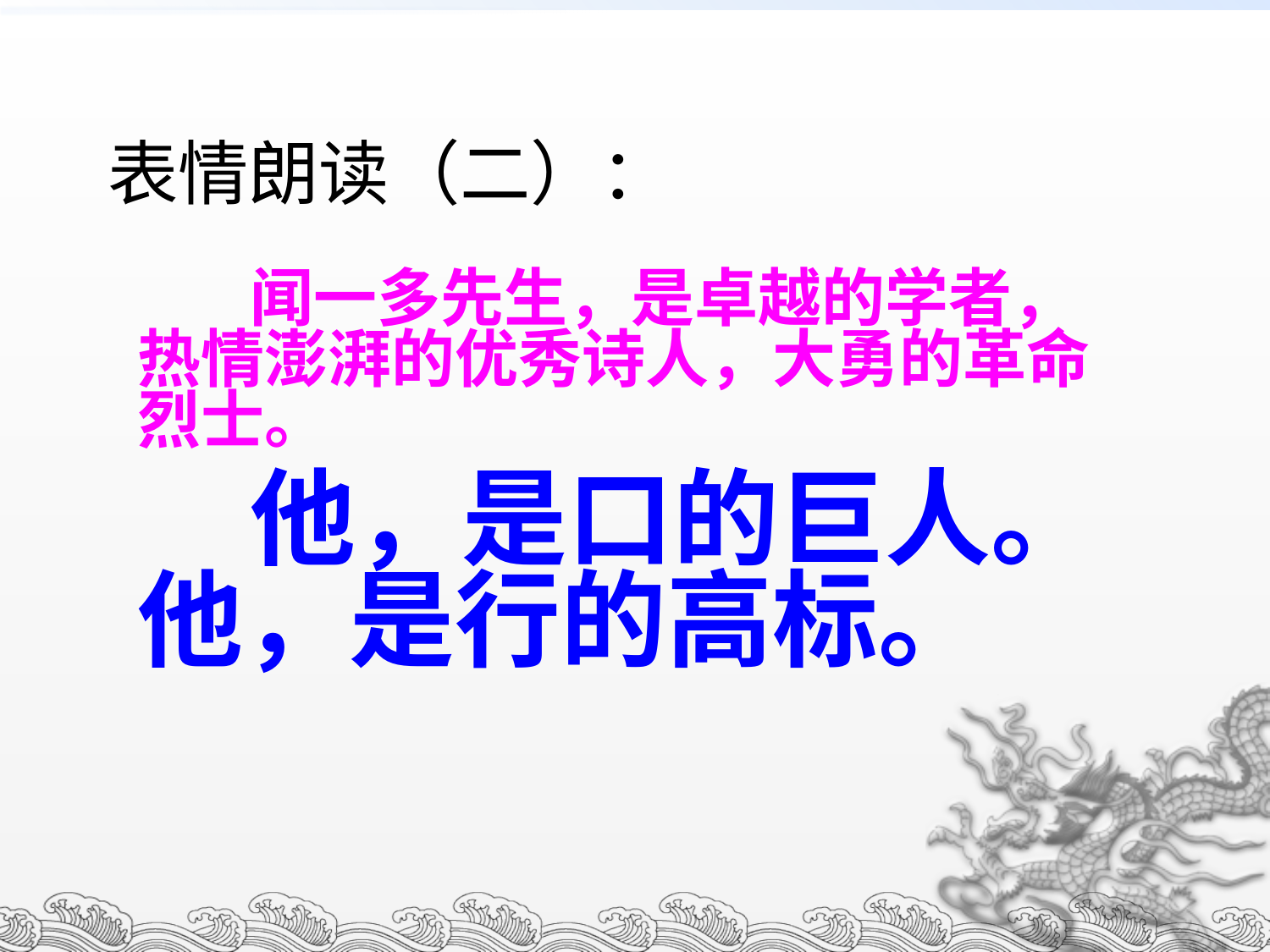

# 表情朗读（二）：
　　闻一多先生，是卓越的学者，热情澎湃的优秀诗人，大勇的革命烈士。
　　他，是口的巨人。他，是行的高标。